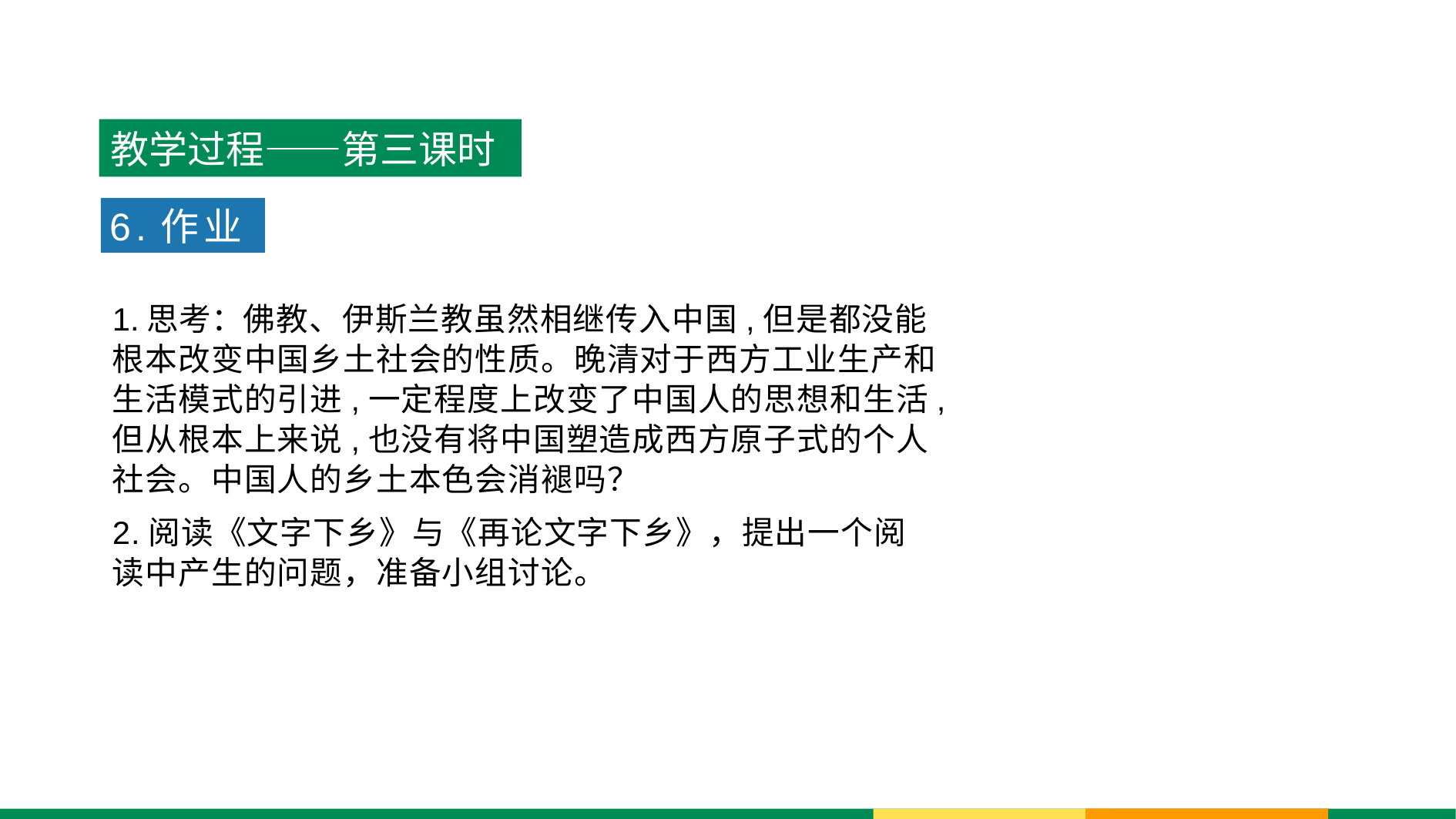

教学过程——第三课时
6.作业
1.思考：佛教、伊斯兰教虽然相继传入中国,但是都没能根本改变中国乡土社会的性质。晚清对于西方工业生产和生活模式的引进,一定程度上改变了中国人的思想和生活,但从根本上来说,也没有将中国塑造成西方原子式的个人社会。中国人的乡土本色会消褪吗？
2.阅读《文字下乡》与《再论文字下乡》，提出一个阅读中产生的问题，准备小组讨论。